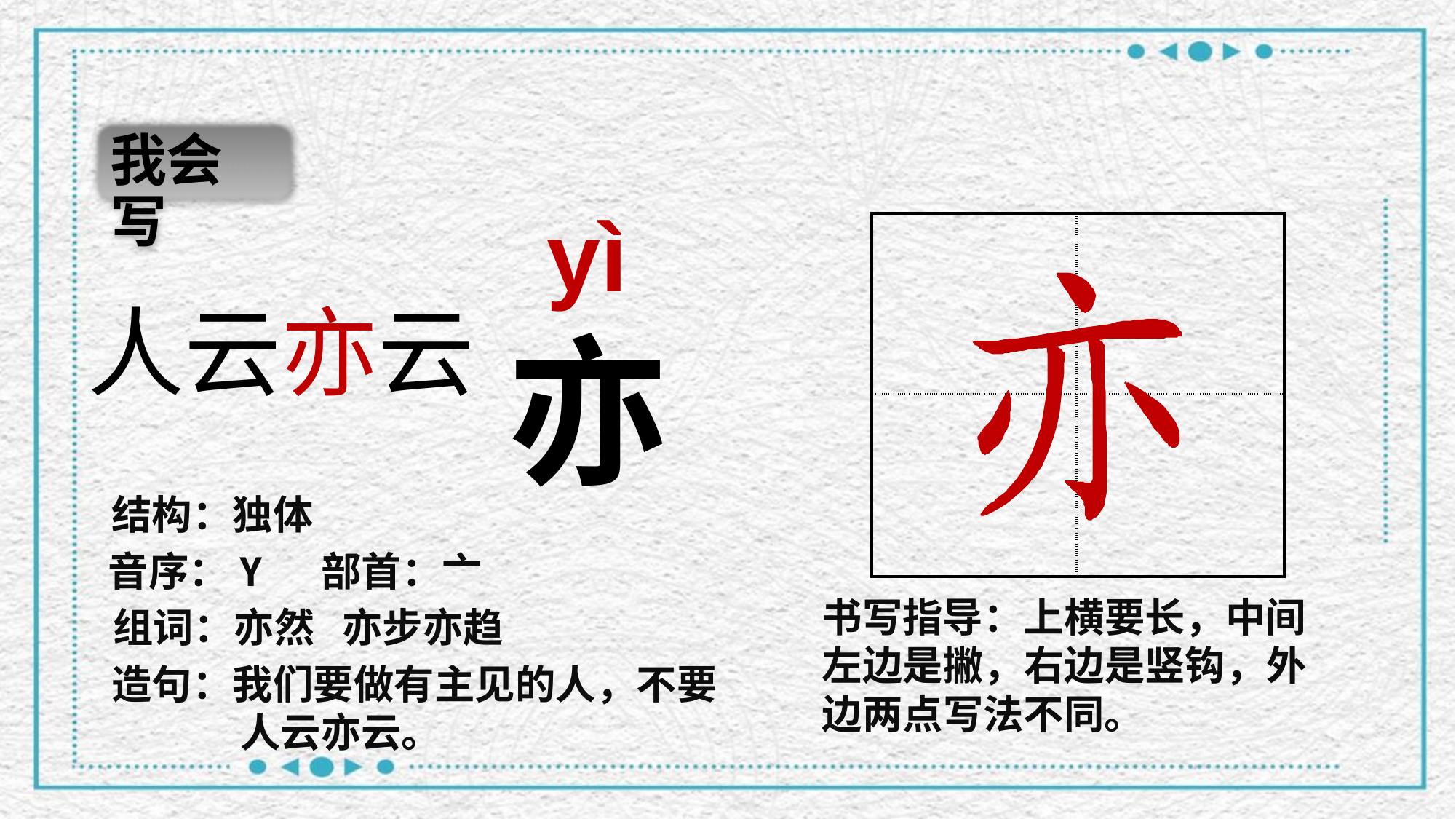

我会写
yì
|  |  |
| --- | --- |
|  |  |

人云亦云
亦

结构：独体
音序：Y  部首：亠
书写指导：上横要长，中间左边是撇，右边是竖钩，外
边两点写法不同。
组词：亦然   亦步亦趋
造句：我们要做有主见的人，不要人云亦云。